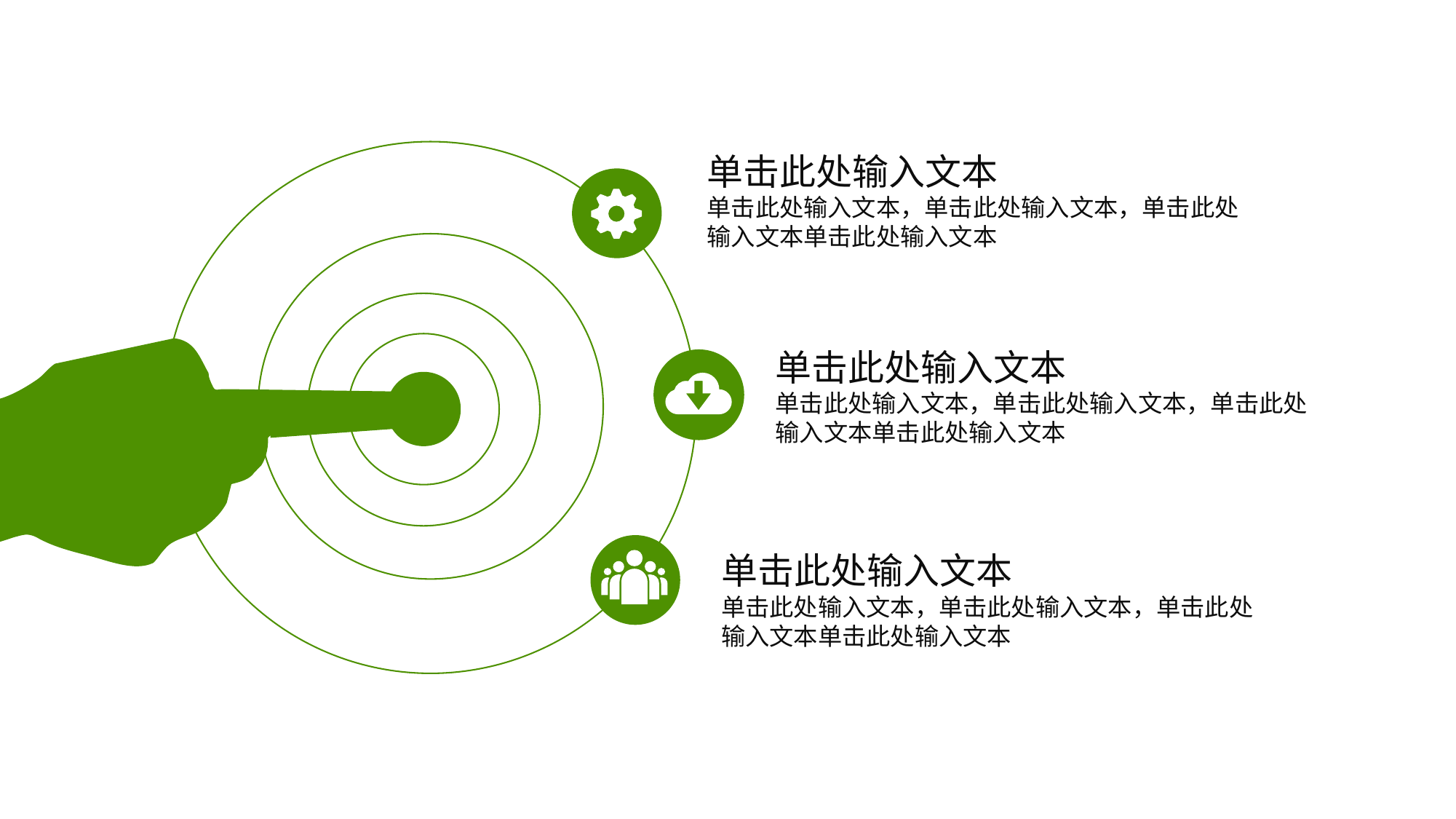

单击此处输入文本
单击此处输入文本，单击此处输入文本，单击此处输入文本单击此处输入文本

单击此处输入文本
单击此处输入文本，单击此处输入文本，单击此处输入文本单击此处输入文本

单击此处输入文本
单击此处输入文本，单击此处输入文本，单击此处输入文本单击此处输入文本